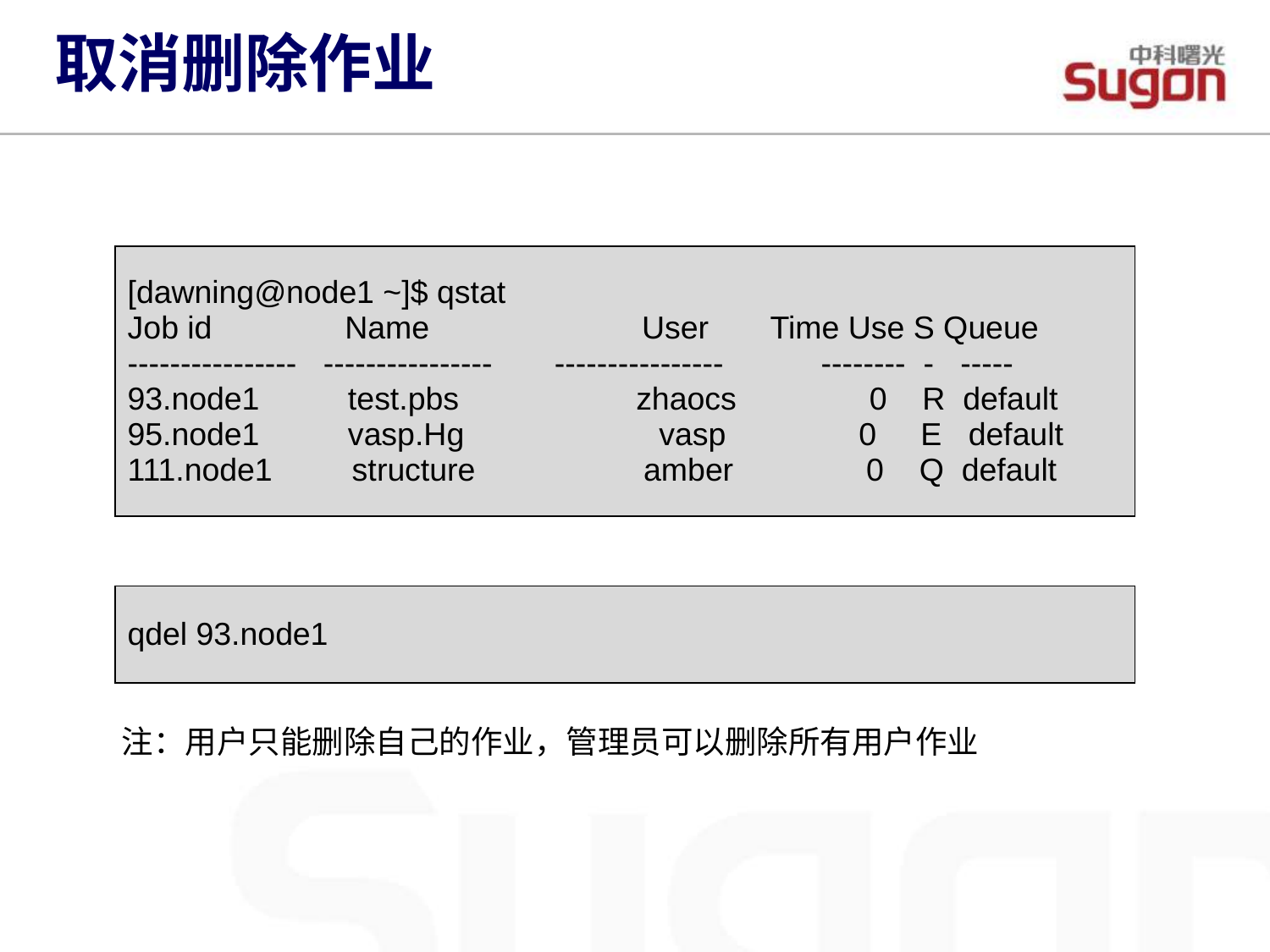

取消删除作业
| [dawning@node1 ~]$ qstat Job id Name User Time Use S Queue ---------------- ---------------- ---------------- -------- - ----- 93.node1 test.pbs zhaocs 0 R default 95.node1 vasp.Hg vasp 0 E default 111.node1 structure amber 0 Q default |
| --- |
| qdel 93.node1 |
| --- |
注：用户只能删除自己的作业，管理员可以删除所有用户作业